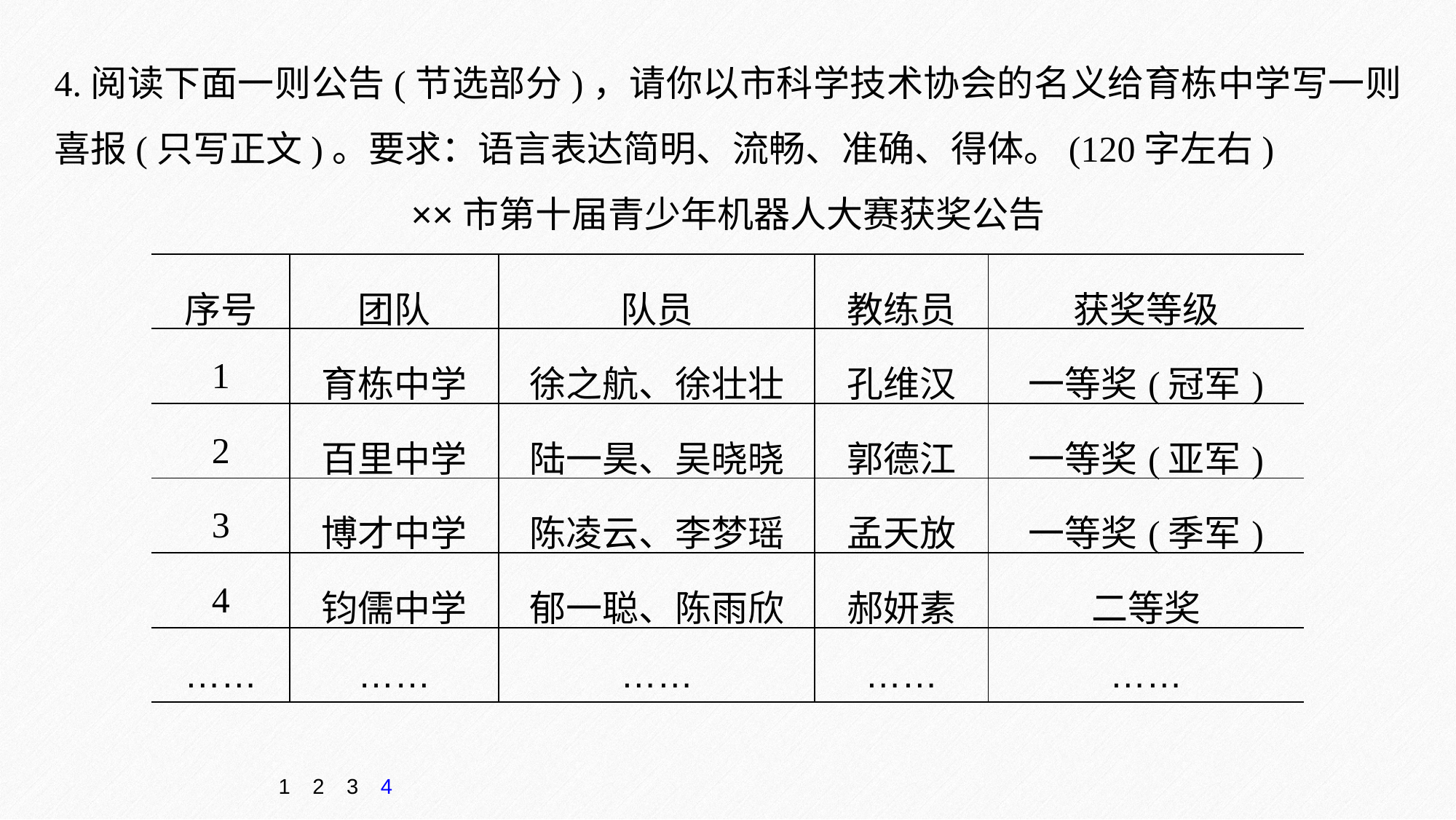

4.阅读下面一则公告(节选部分)，请你以市科学技术协会的名义给育栋中学写一则喜报(只写正文)。要求：语言表达简明、流畅、准确、得体。(120字左右)
××市第十届青少年机器人大赛获奖公告
| 序号 | 团队 | 队员 | 教练员 | 获奖等级 |
| --- | --- | --- | --- | --- |
| 1 | 育栋中学 | 徐之航、徐壮壮 | 孔维汉 | 一等奖(冠军) |
| 2 | 百里中学 | 陆一昊、吴晓晓 | 郭德江 | 一等奖(亚军) |
| 3 | 博才中学 | 陈凌云、李梦瑶 | 孟天放 | 一等奖(季军) |
| 4 | 钧儒中学 | 郁一聪、陈雨欣 | 郝妍素 | 二等奖 |
| …… | …… | …… | …… | …… |
1
2
3
4